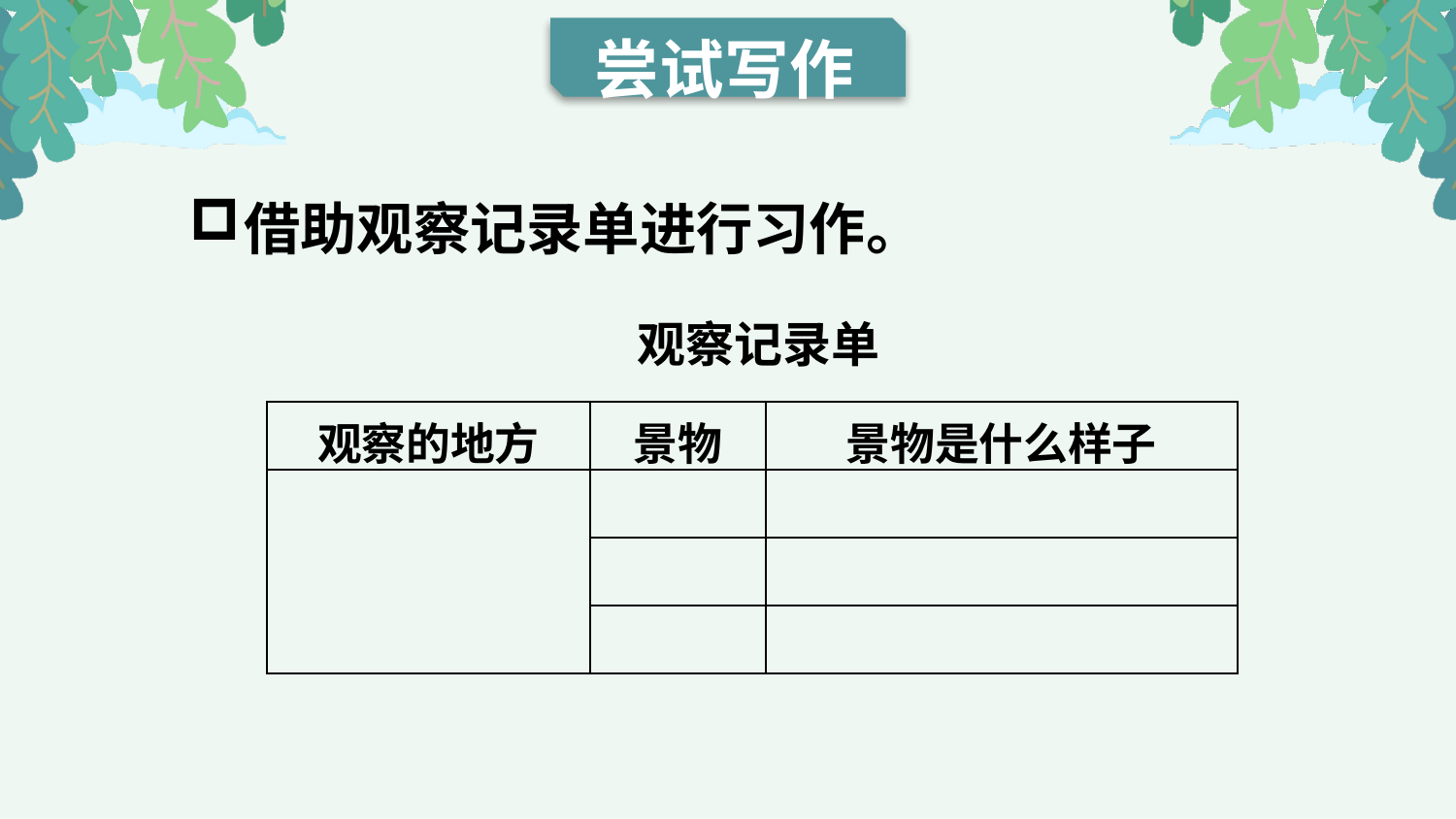

尝试写作
借助观察记录单进行习作。
观察记录单
| 观察的地方 | 景物 | 景物是什么样子 |
| --- | --- | --- |
|  |  |  |
|  |  |  |
|  |  |  |